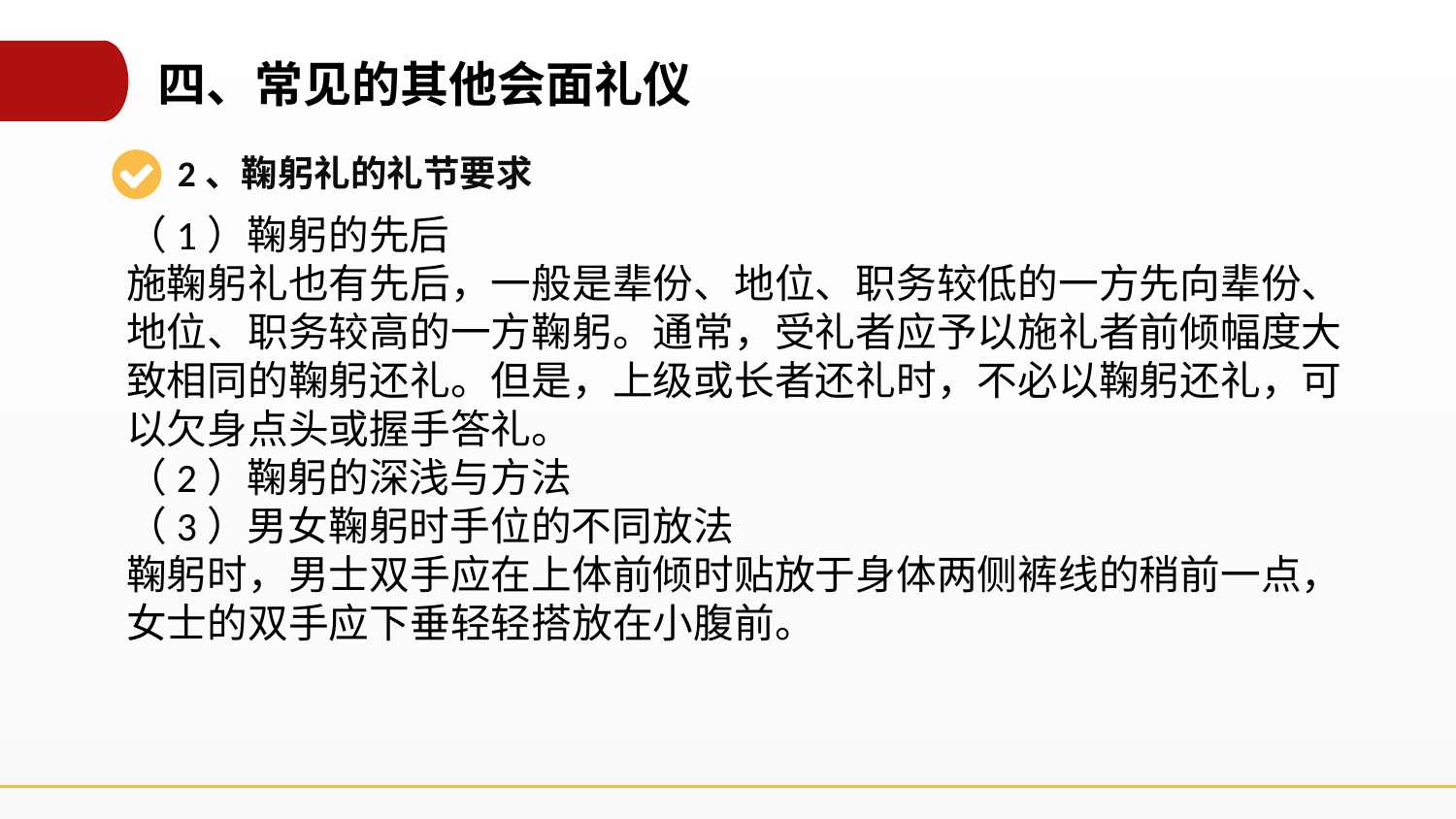

四、常见的其他会面礼仪

2、鞠躬礼的礼节要求
（1）鞠躬的先后
施鞠躬礼也有先后，一般是辈份、地位、职务较低的一方先向辈份、地位、职务较高的一方鞠躬。通常，受礼者应予以施礼者前倾幅度大致相同的鞠躬还礼。但是，上级或长者还礼时，不必以鞠躬还礼，可以欠身点头或握手答礼。
（2）鞠躬的深浅与方法
（3）男女鞠躬时手位的不同放法
鞠躬时，男士双手应在上体前倾时贴放于身体两侧裤线的稍前一点，女士的双手应下垂轻轻搭放在小腹前。